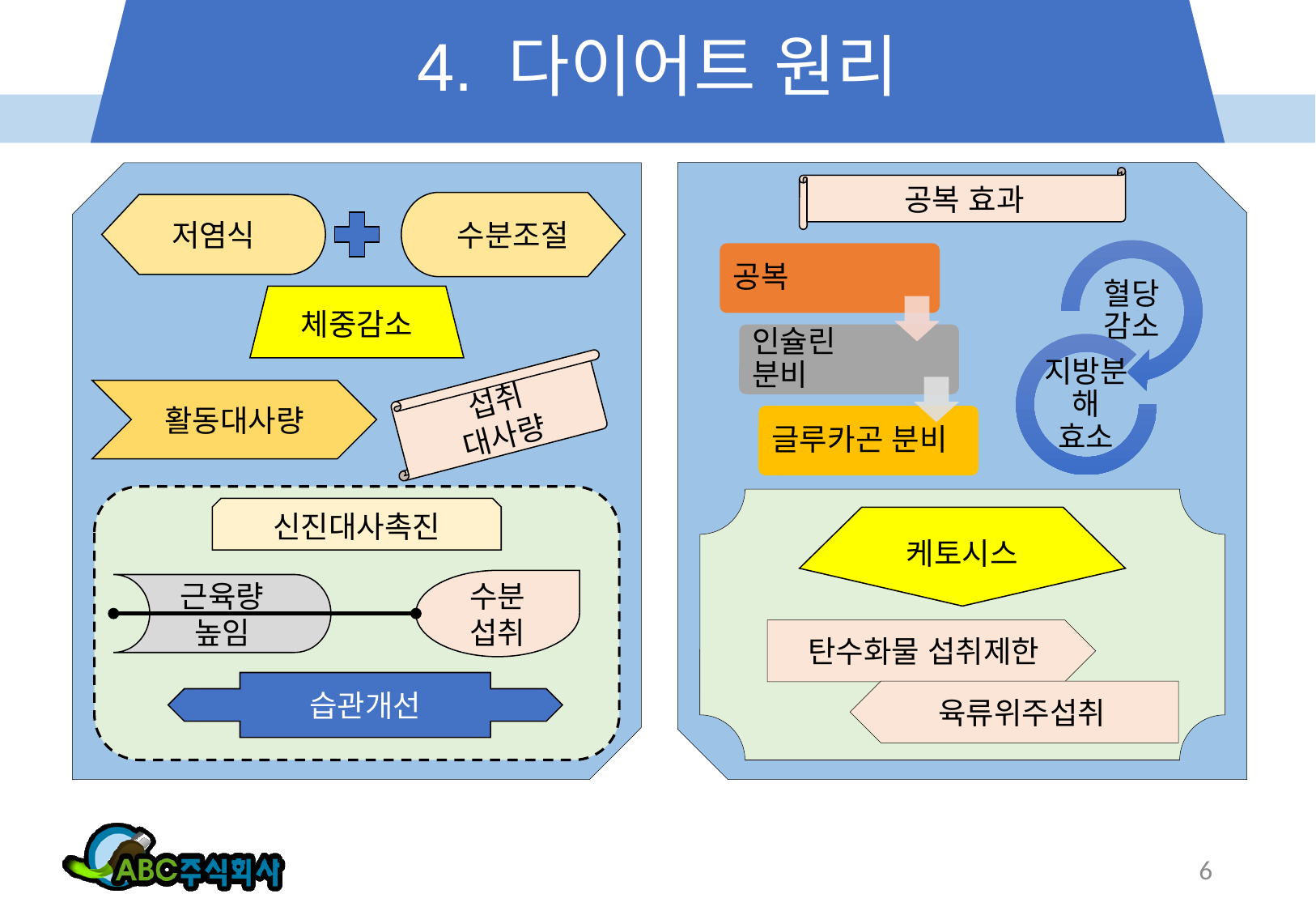

# 4. 다이어트 원리

공복 효과
수분조절
저염식

혈당
감소
지방분해 효소
공복
인슐린
분비
글루카곤 분비

체중감소
섭취
대사량
활동대사량

신진대사촉진

케토시스
수분
섭취
근육량 높임
탄수화물 섭취제한
습관개선
육류위주섭취
6